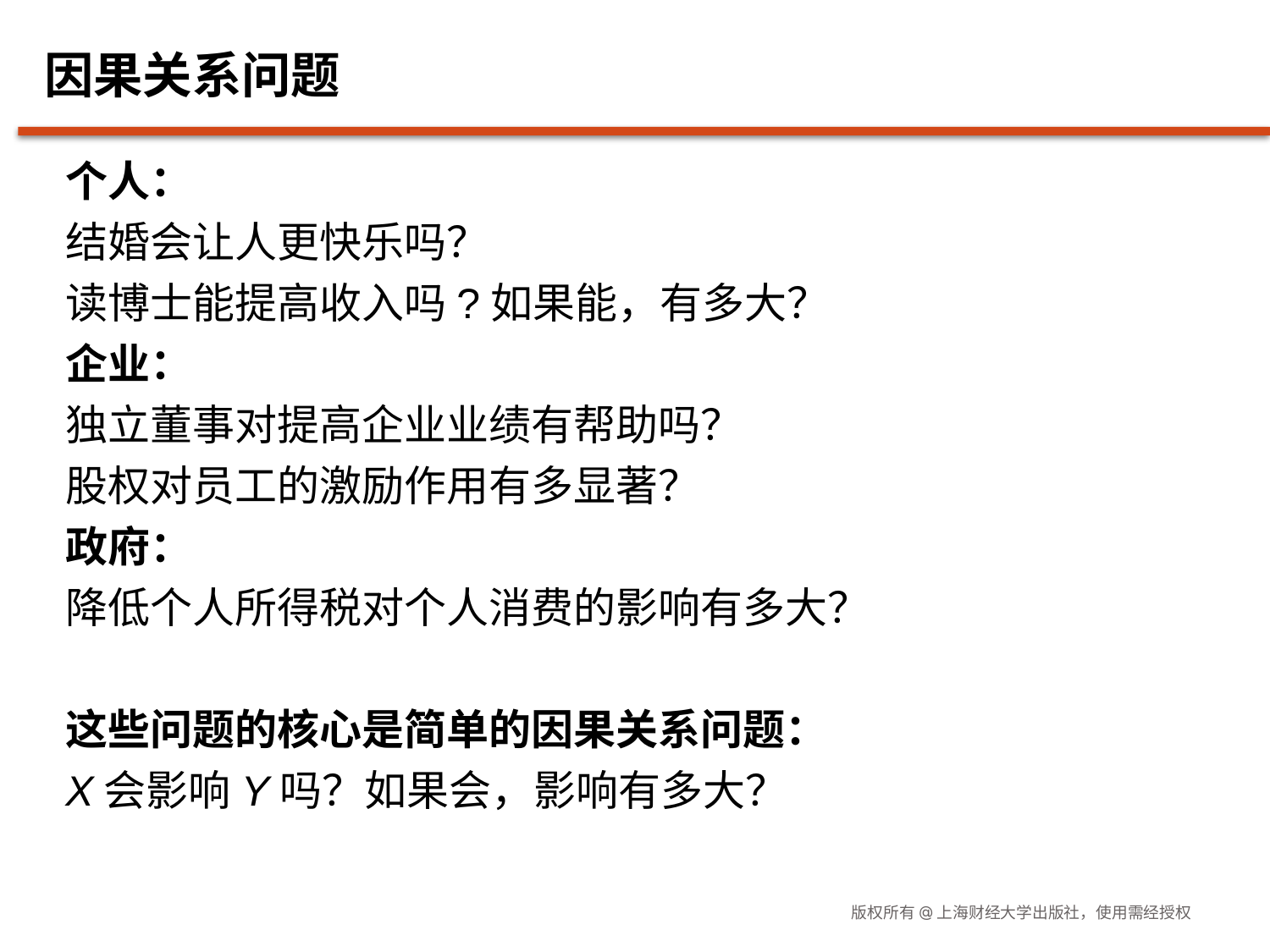

# 因果关系问题
个人：
结婚会让人更快乐吗？
读博士能提高收入吗?如果能，有多大？
企业：
独立董事对提高企业业绩有帮助吗？
股权对员工的激励作用有多显著？
政府：
降低个人所得税对个人消费的影响有多大？

这些问题的核心是简单的因果关系问题：
X会影响Y吗？如果会，影响有多大？
版权所有@上海财经大学出版社，使用需经授权